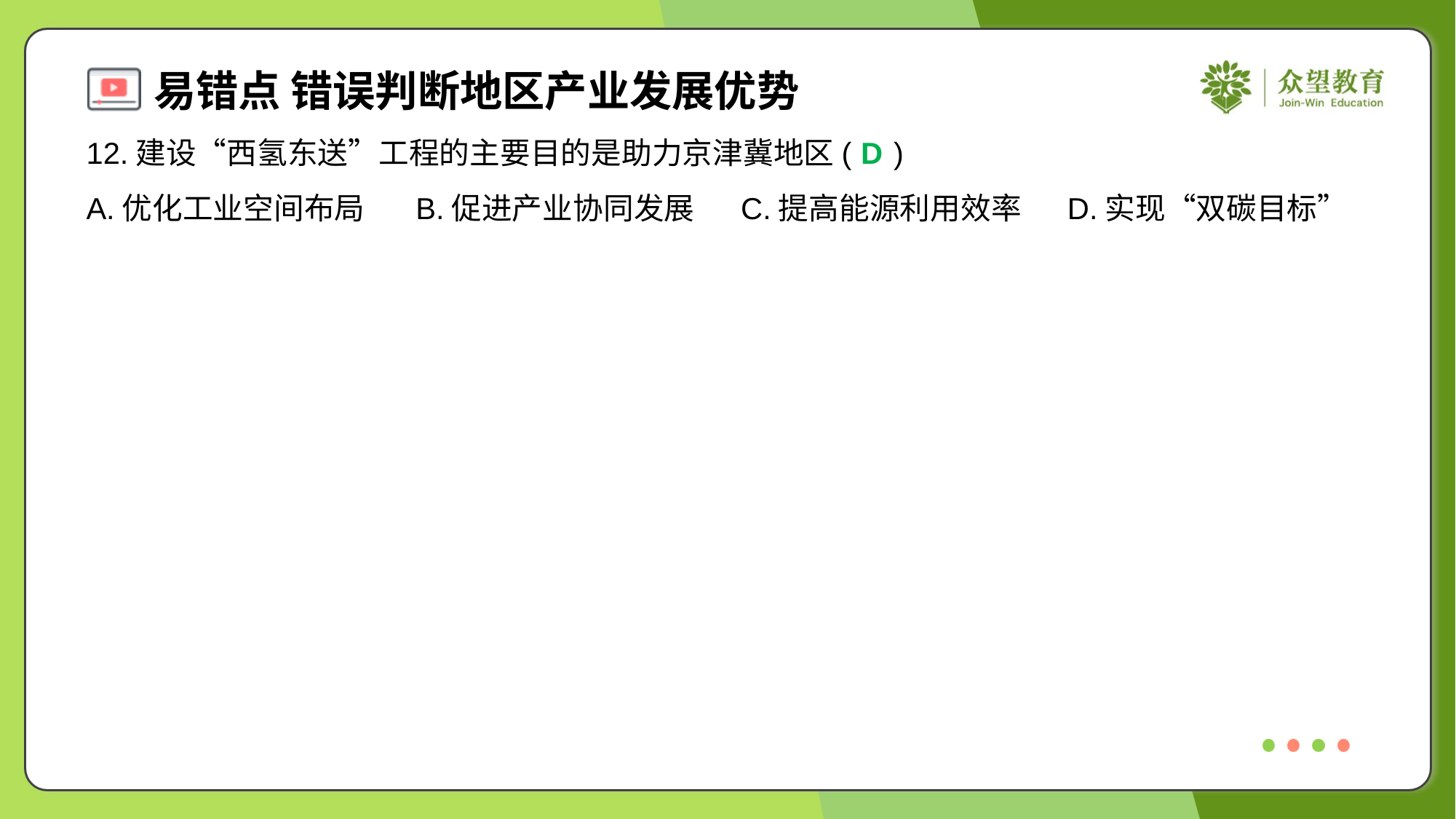

12.建设“西氢东送”工程的主要目的是助力京津冀地区(     )
D
A.优化工业空间布局	B.促进产业协同发展	C.提高能源利用效率	D.实现“双碳目标”